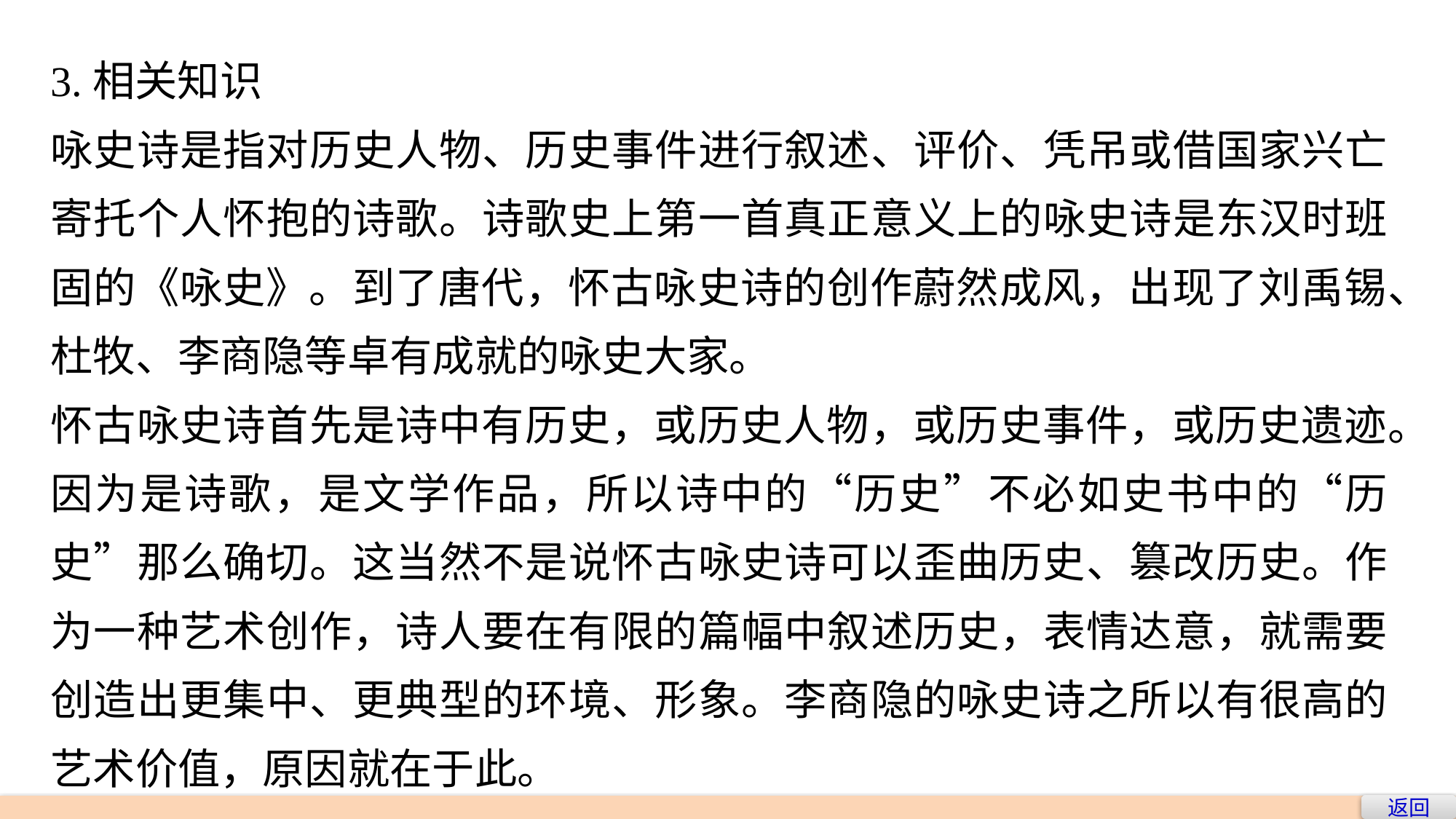

3.相关知识
咏史诗是指对历史人物、历史事件进行叙述、评价、凭吊或借国家兴亡寄托个人怀抱的诗歌。诗歌史上第一首真正意义上的咏史诗是东汉时班固的《咏史》。到了唐代，怀古咏史诗的创作蔚然成风，出现了刘禹锡、杜牧、李商隐等卓有成就的咏史大家。
怀古咏史诗首先是诗中有历史，或历史人物，或历史事件，或历史遗迹。因为是诗歌，是文学作品，所以诗中的“历史”不必如史书中的“历史”那么确切。这当然不是说怀古咏史诗可以歪曲历史、篡改历史。作为一种艺术创作，诗人要在有限的篇幅中叙述历史，表情达意，就需要创造出更集中、更典型的环境、形象。李商隐的咏史诗之所以有很高的艺术价值，原因就在于此。
返回